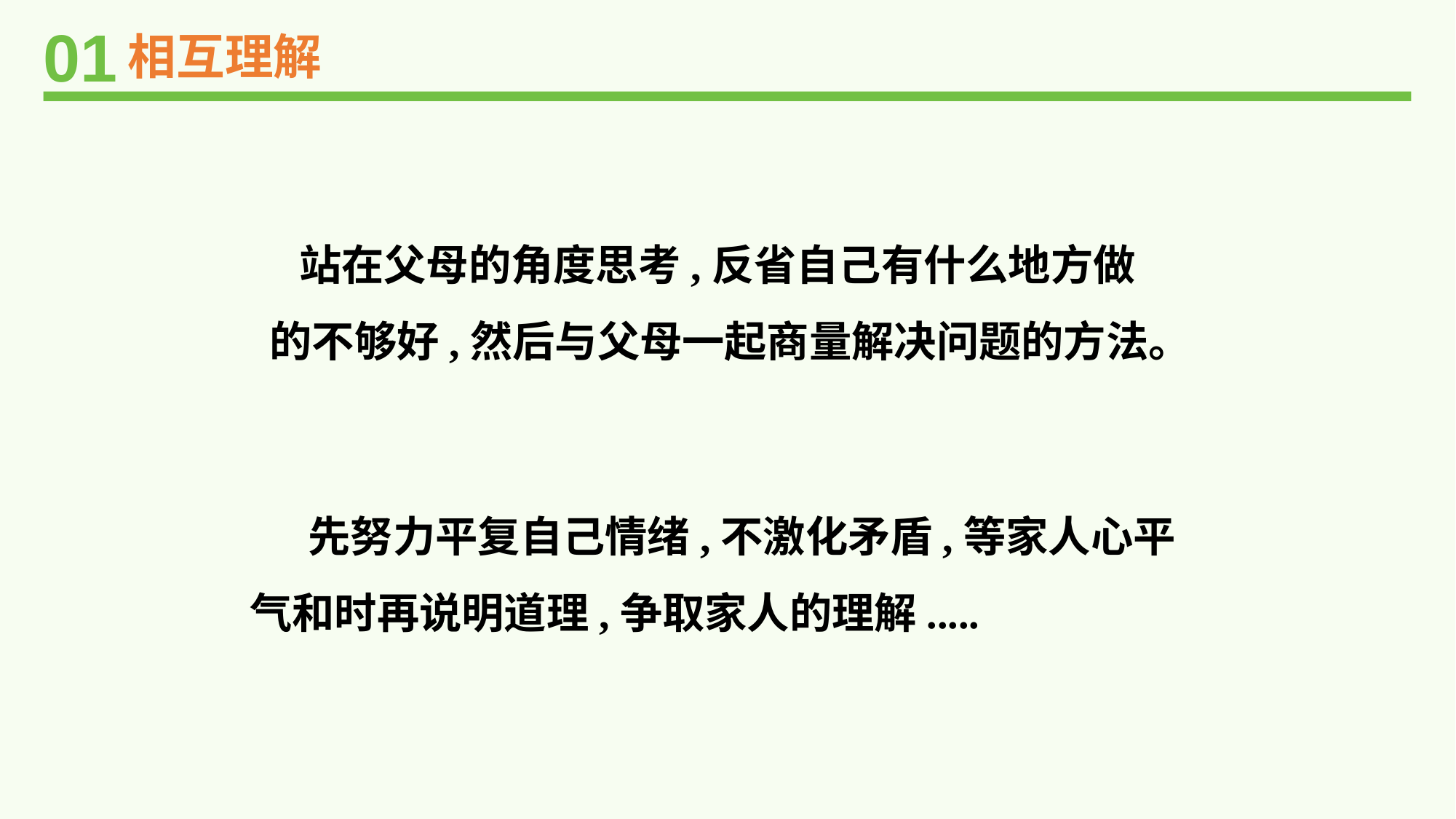

01
相互理解

  站在父母的角度思考,反省自己有什么地方做的不够好,然后与父母一起商量解决问题的方法。
     先努力平复自己情绪,不激化矛盾,等家人心平气和时再说明道理,争取家人的理解.....